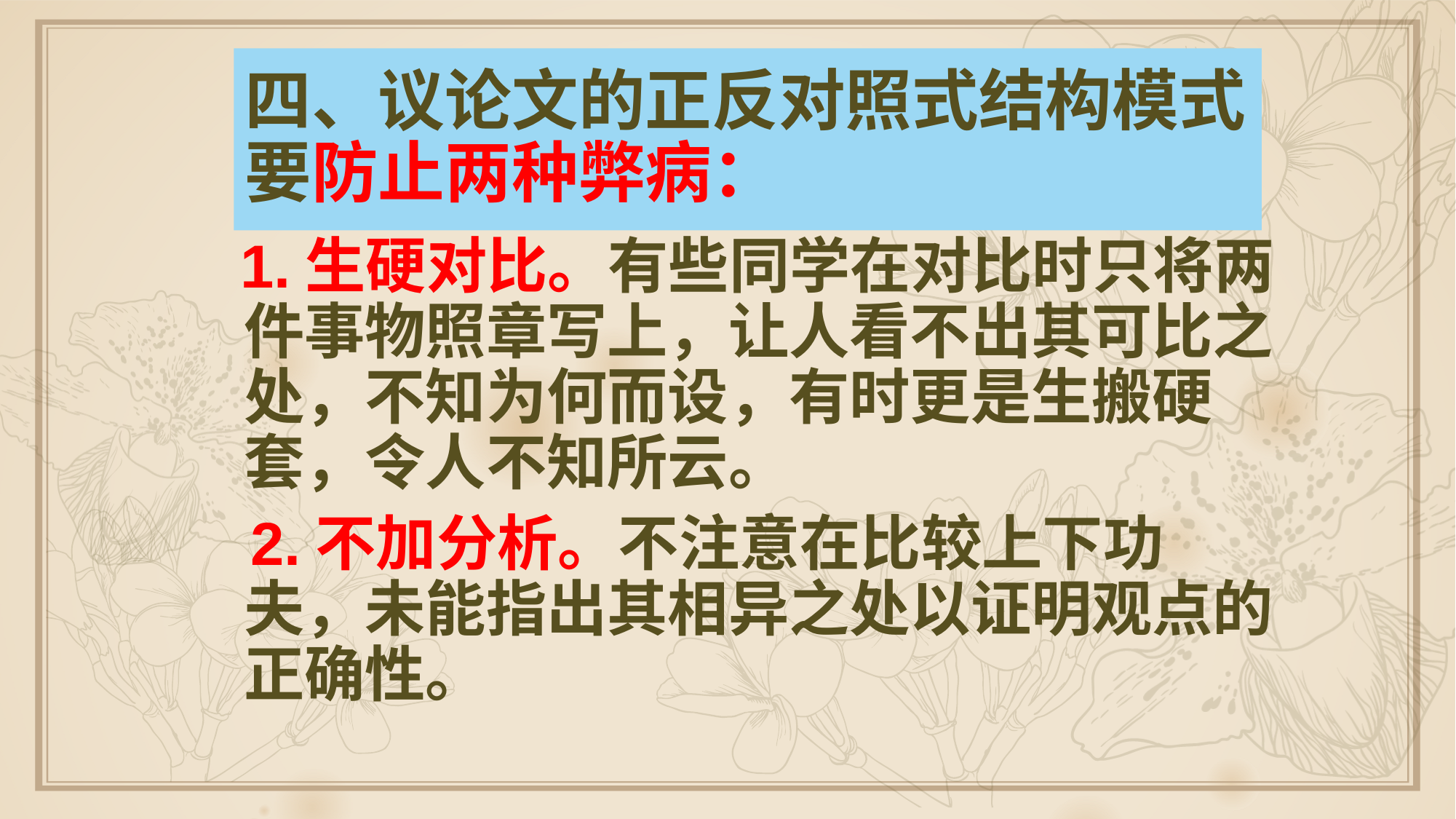

# 四、议论文的正反对照式结构模式要防止两种弊病：
  1.生硬对比。有些同学在对比时只将两件事物照章写上，让人看不出其可比之处，不知为何而设，有时更是生搬硬套，令人不知所云。
  2.不加分析。不注意在比较上下功夫，未能指出其相异之处以证明观点的正确性。